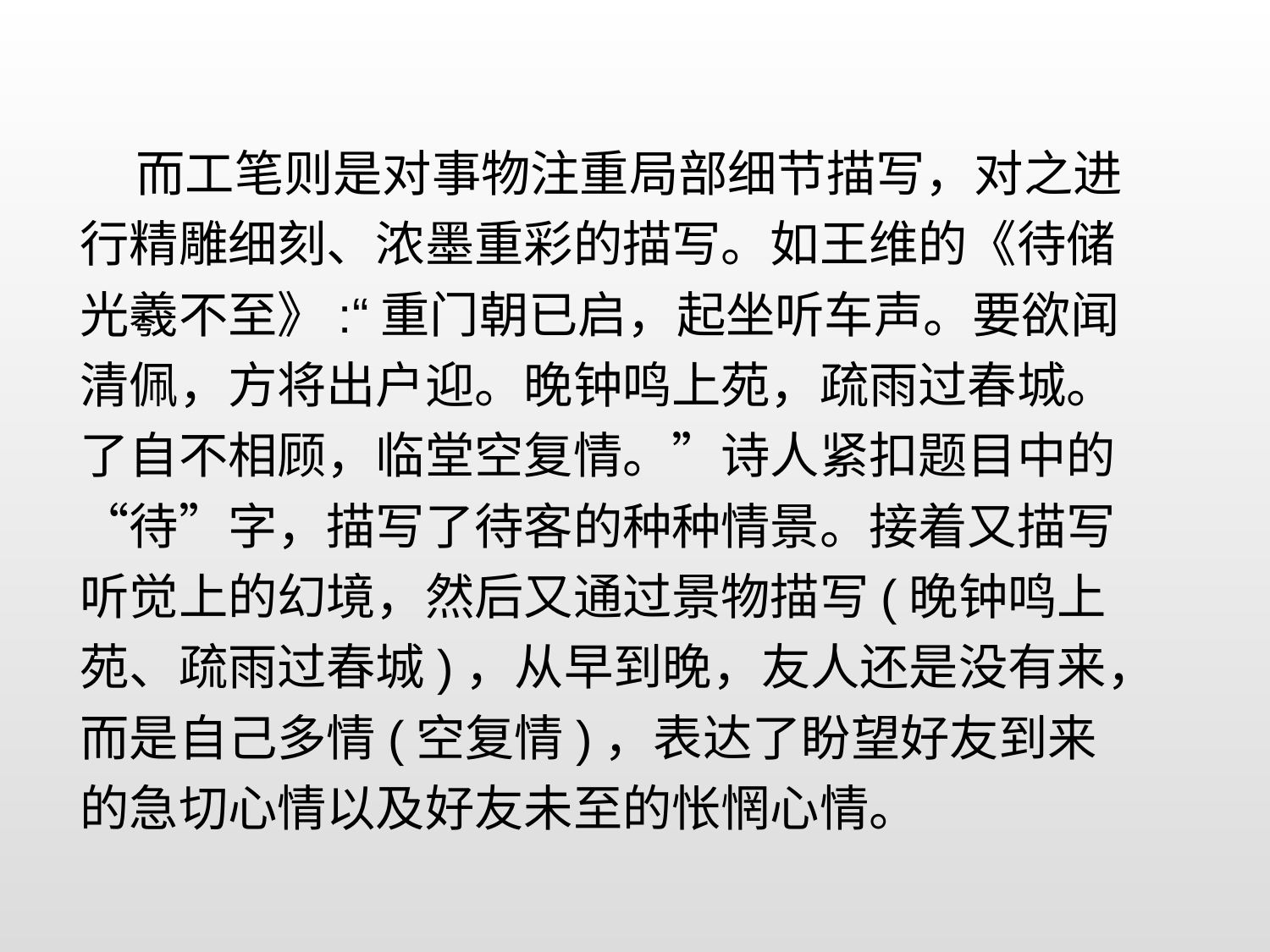

而工笔则是对事物注重局部细节描写，对之进行精雕细刻、浓墨重彩的描写。如王维的《待储光羲不至》:“重门朝已启，起坐听车声。要欲闻清佩，方将出户迎。晚钟鸣上苑，疏雨过春城。了自不相顾，临堂空复情。”诗人紧扣题目中的“待”字，描写了待客的种种情景。接着又描写听觉上的幻境，然后又通过景物描写(晚钟鸣上苑、疏雨过春城)，从早到晚，友人还是没有来，而是自己多情(空复情)，表达了盼望好友到来的急切心情以及好友未至的怅惘心情。